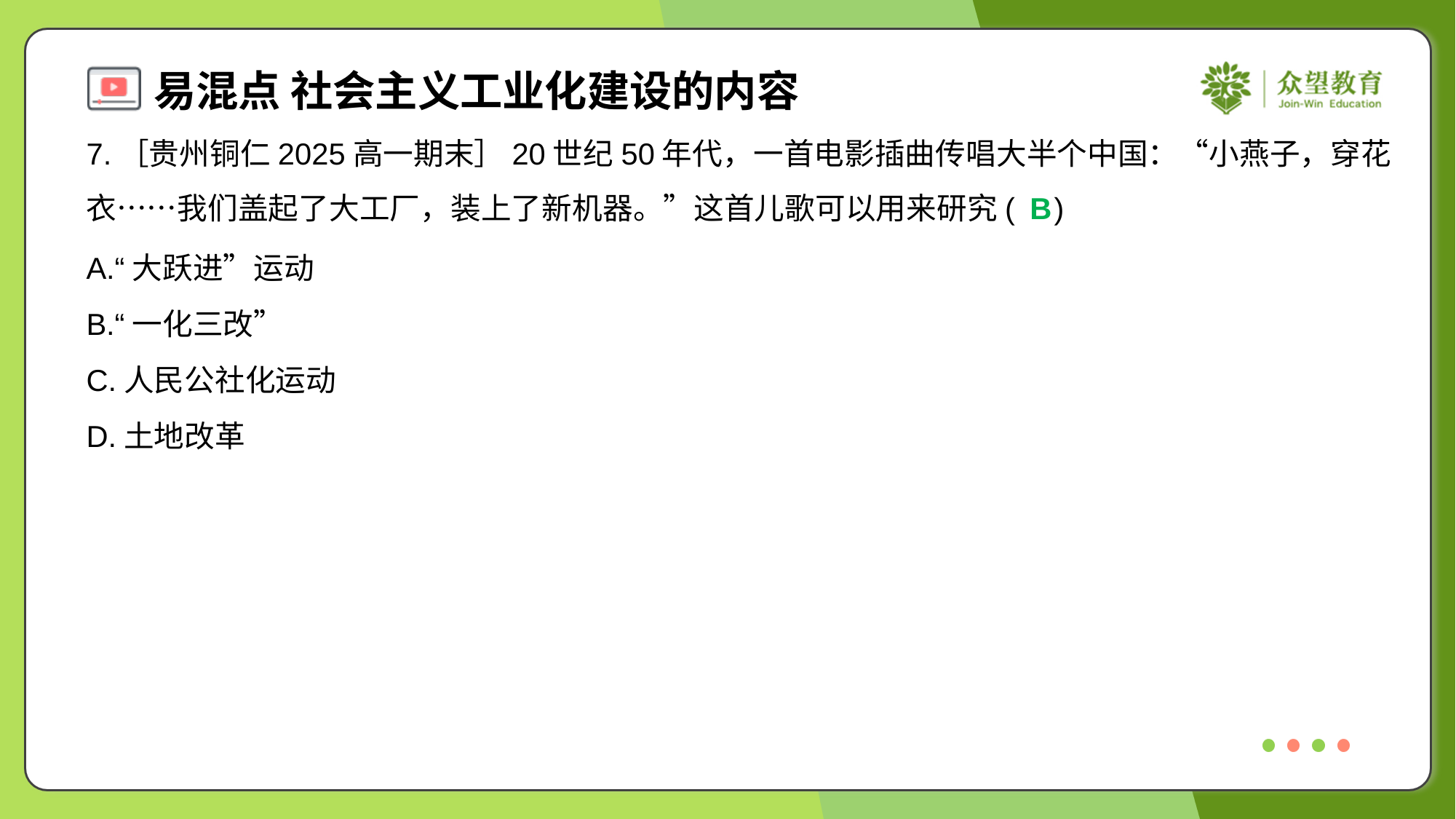

7.［贵州铜仁2025高一期末］20世纪50年代，一首电影插曲传唱大半个中国：“小燕子，穿花
衣……我们盖起了大工厂，装上了新机器。”这首儿歌可以用来研究(     )
B
A.“大跃进”运动
B.“一化三改”
C.人民公社化运动
D.土地改革